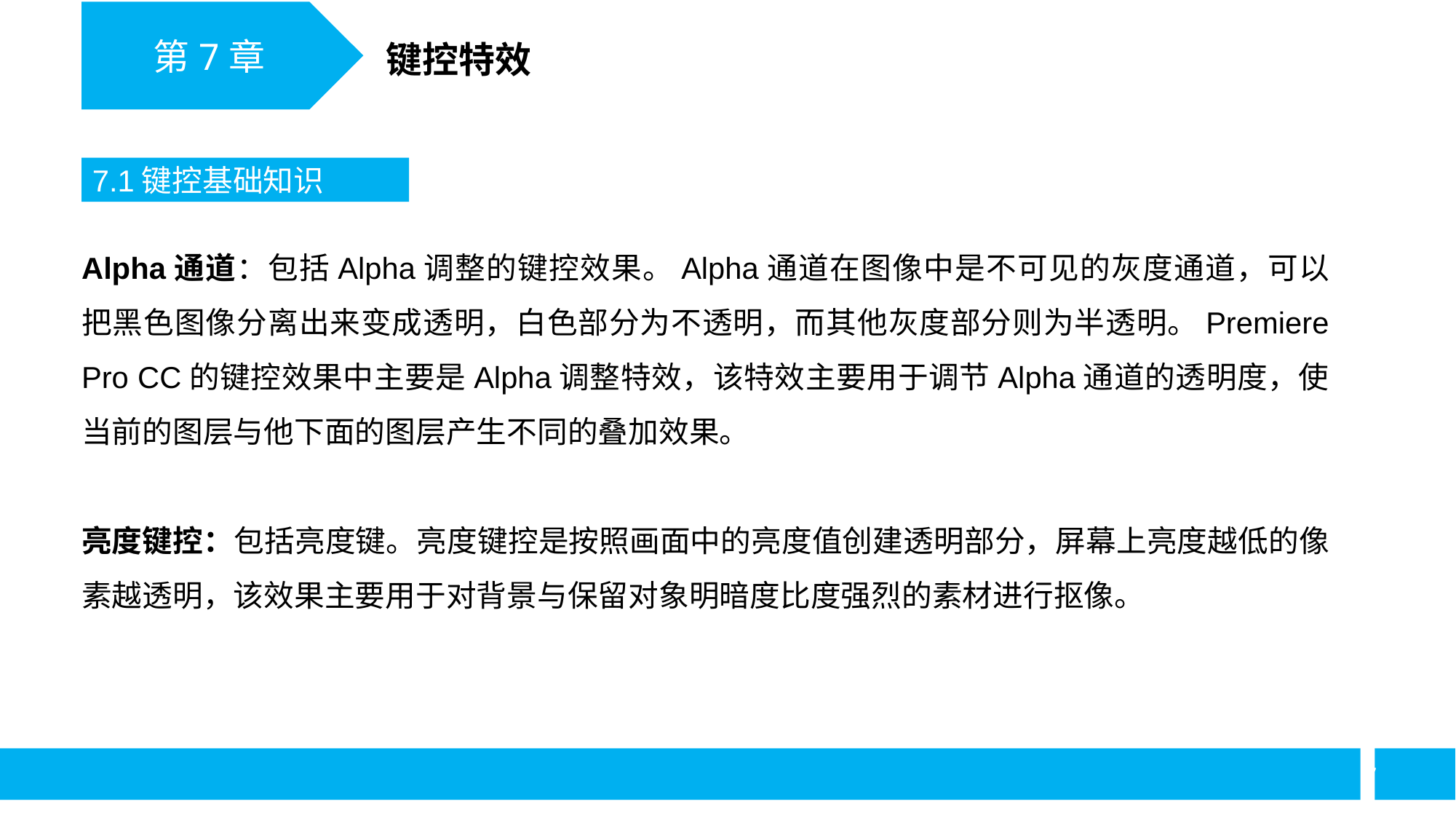

第7章
键控特效
7.1键控基础知识
Alpha通道：包括Alpha调整的键控效果。Alpha通道在图像中是不可见的灰度通道，可以把黑色图像分离出来变成透明，白色部分为不透明，而其他灰度部分则为半透明。Premiere Pro CC的键控效果中主要是Alpha调整特效，该特效主要用于调节Alpha通道的透明度，使当前的图层与他下面的图层产生不同的叠加效果。

亮度键控：包括亮度键。亮度键控是按照画面中的亮度值创建透明部分，屏幕上亮度越低的像素越透明，该效果主要用于对背景与保留对象明暗度比度强烈的素材进行抠像。